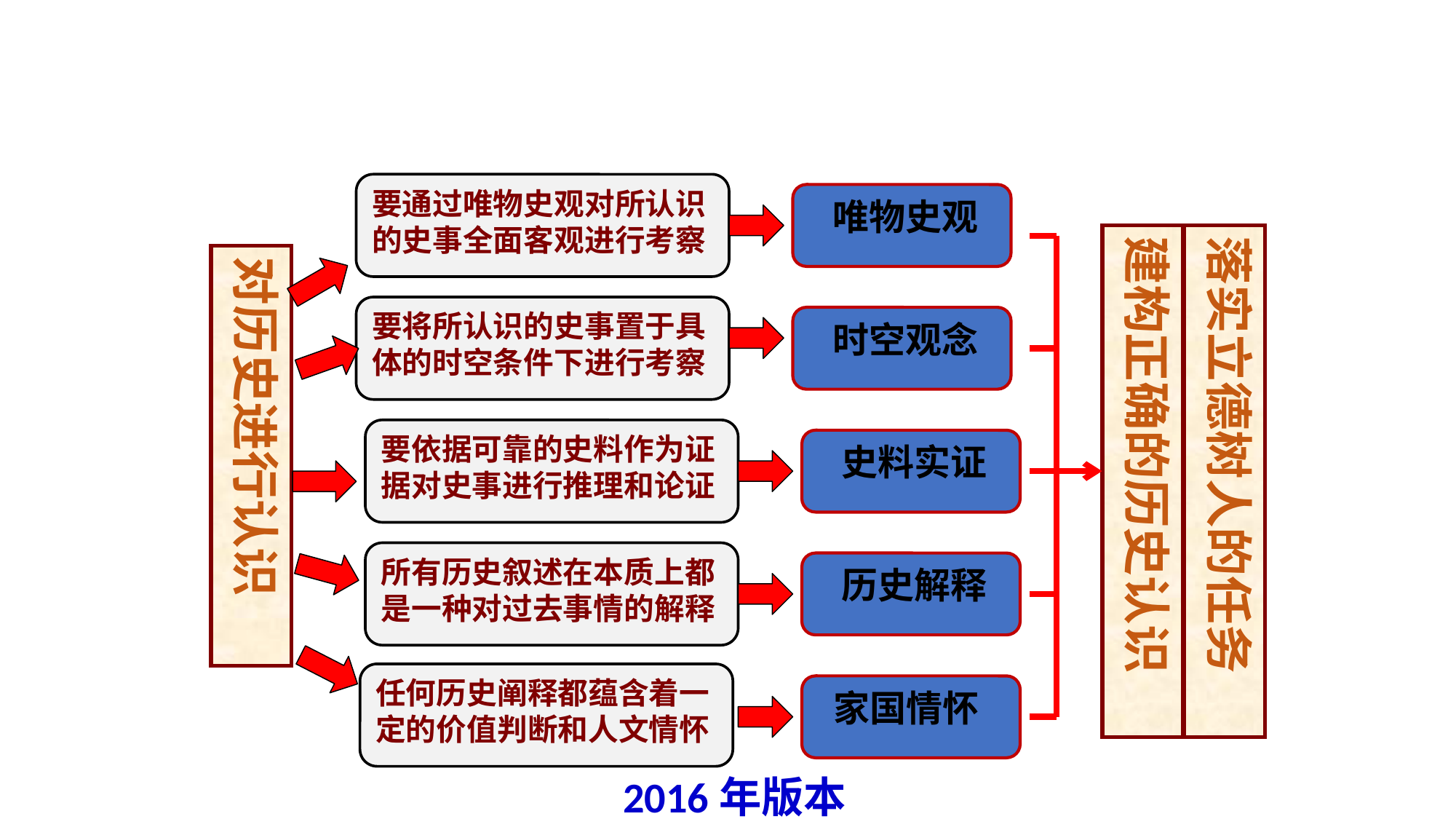

要通过唯物史观对所认识的史事全面客观进行考察
  唯物史观

建构正确的历史认识
落实立德树人的任务
对历史进行认识

要将所认识的史事置于具
体的时空条件下进行考察
  时空观念

要依据可靠的史料作为证据对史事进行推理和论证
  史料实证

所有历史叙述在本质上都是一种对过去事情的解释

  历史解释

任何历史阐释都蕴含着一定的价值判断和人文情怀
 家国情怀

2016年版本